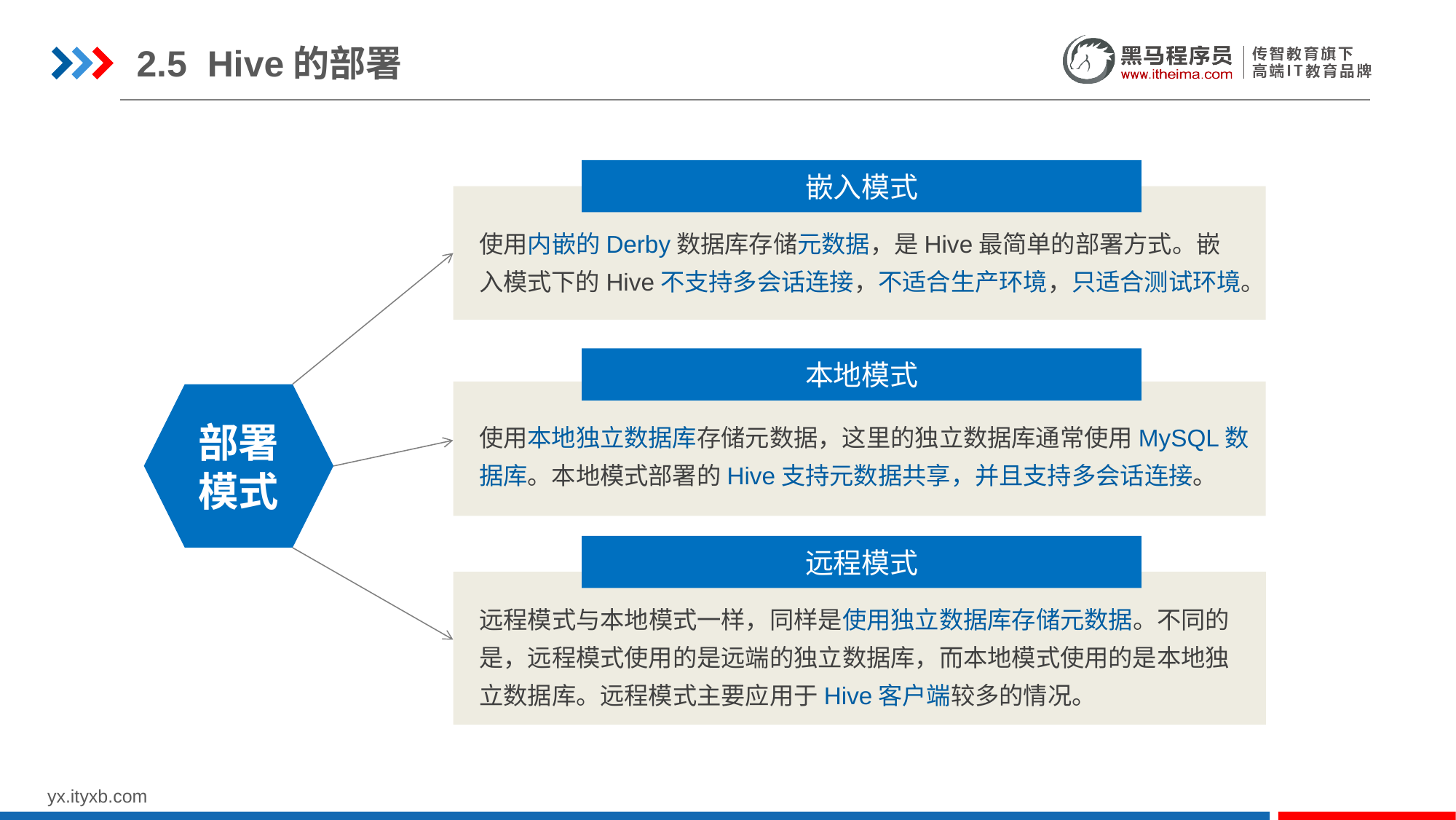

2.5  Hive的部署
嵌入模式

使用内嵌的Derby数据库存储元数据，是Hive最简单的部署方式。嵌入模式下的Hive不支持多会话连接，不适合生产环境，只适合测试环境。
本地模式

部署模式
使用本地独立数据库存储元数据，这里的独立数据库通常使用MySQL数据库。本地模式部署的Hive支持元数据共享，并且支持多会话连接。
远程模式

远程模式与本地模式一样，同样是使用独立数据库存储元数据。不同的是，远程模式使用的是远端的独立数据库，而本地模式使用的是本地独立数据库。远程模式主要应用于Hive客户端较多的情况。